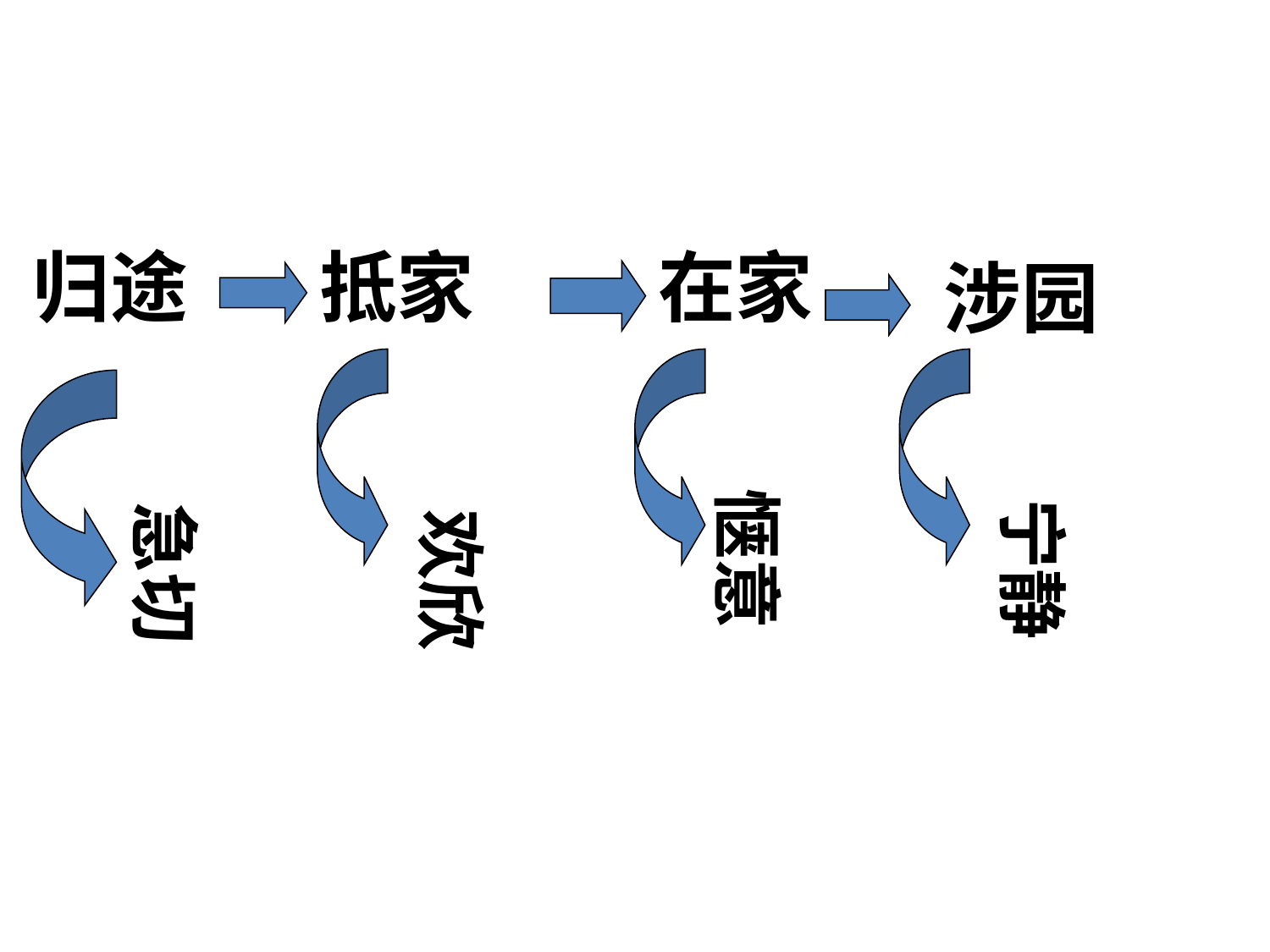

归途
抵家
在家
涉园

惬意
宁静
急切
欢欣